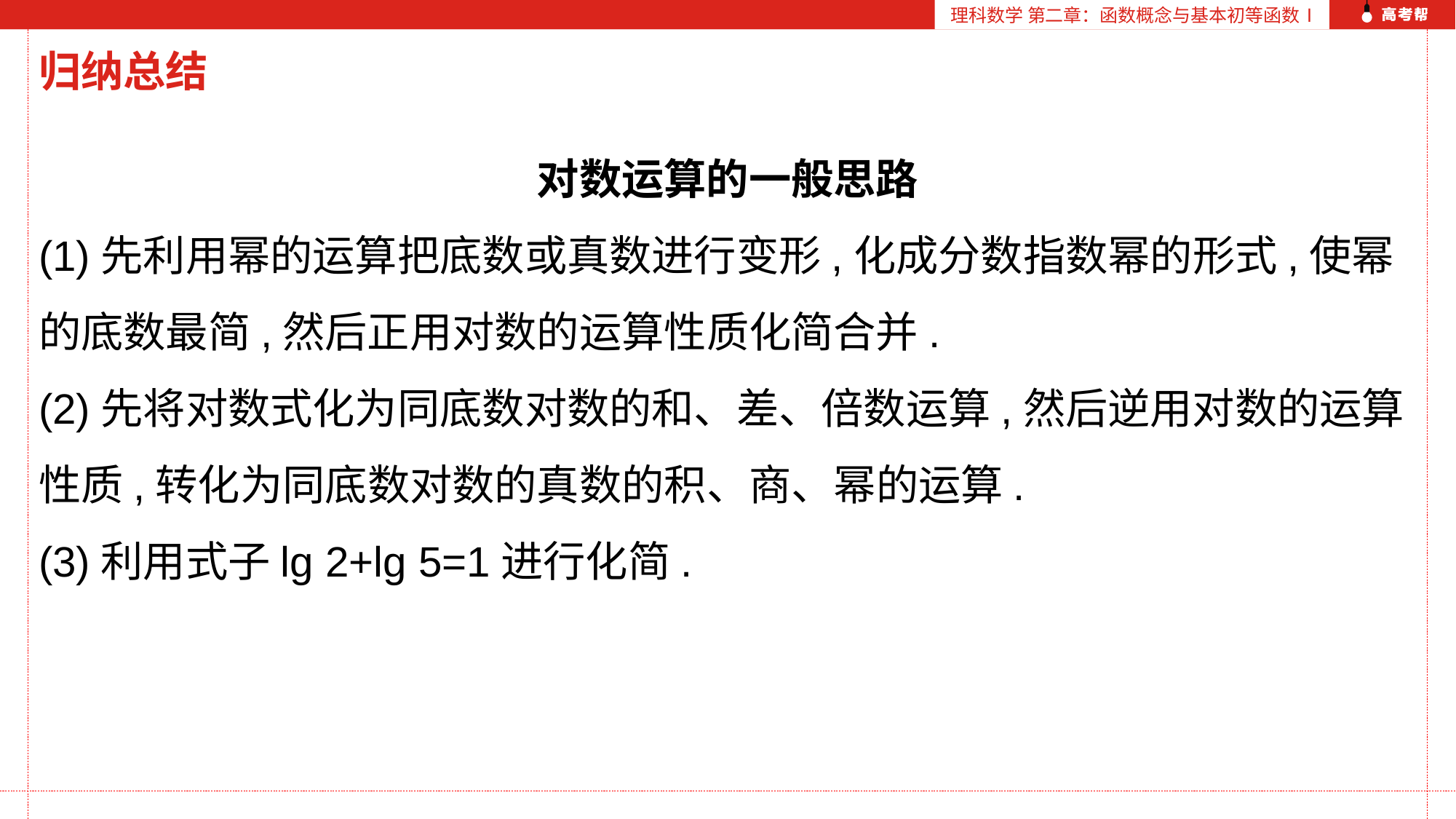

理科数学 第二章：函数概念与基本初等函数Ⅰ

归纳总结
对数运算的一般思路
(1)先利用幂的运算把底数或真数进行变形,化成分数指数幂的形式,使幂的底数最简,然后正用对数的运算性质化简合并.
(2)先将对数式化为同底数对数的和、差、倍数运算,然后逆用对数的运算性质,转化为同底数对数的真数的积、商、幂的运算.
(3)利用式子lg 2+lg 5=1进行化简.